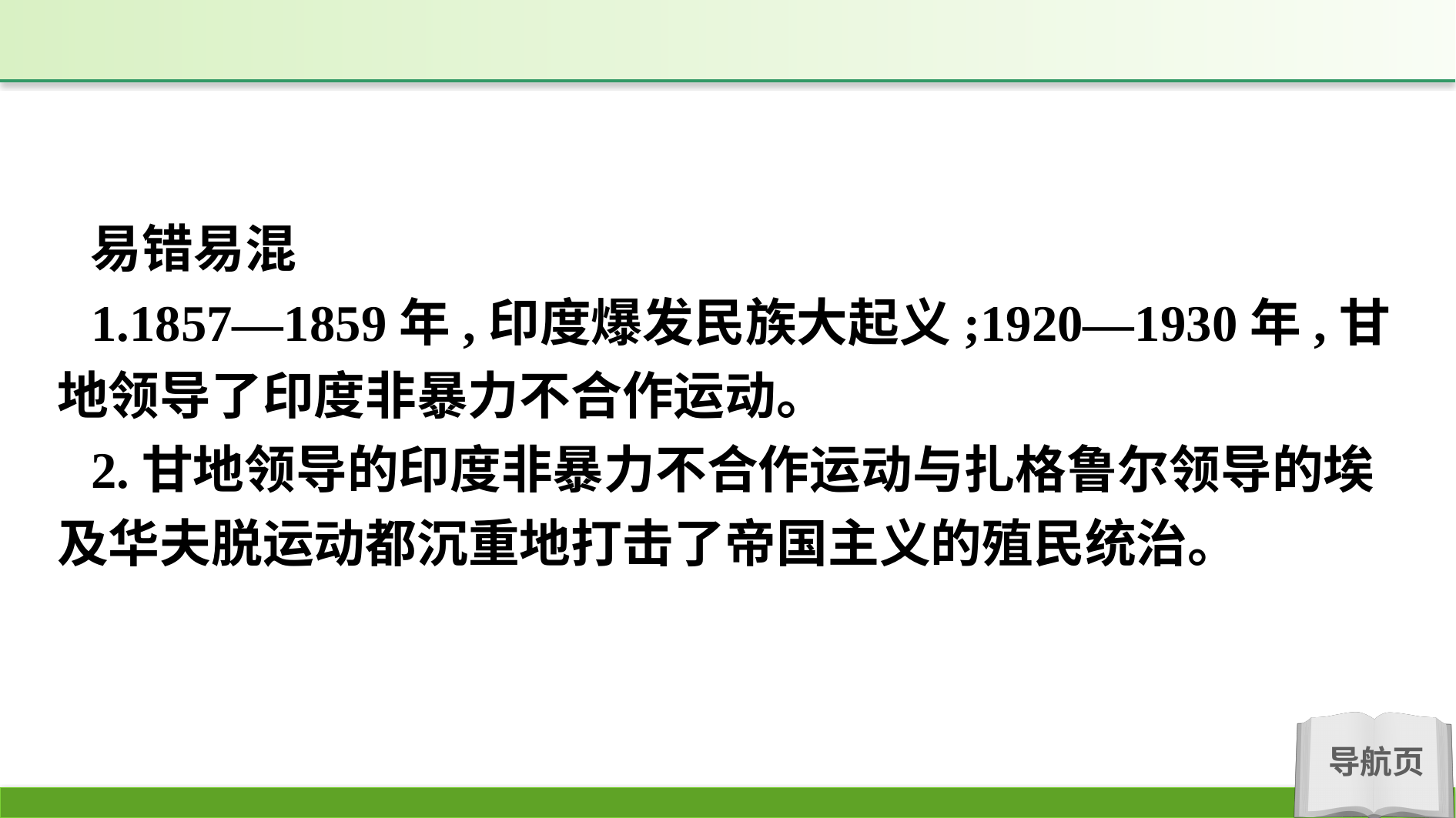

易错易混
1.1857—1859年,印度爆发民族大起义;1920—1930年,甘地领导了印度非暴力不合作运动。
2.甘地领导的印度非暴力不合作运动与扎格鲁尔领导的埃及华夫脱运动都沉重地打击了帝国主义的殖民统治。